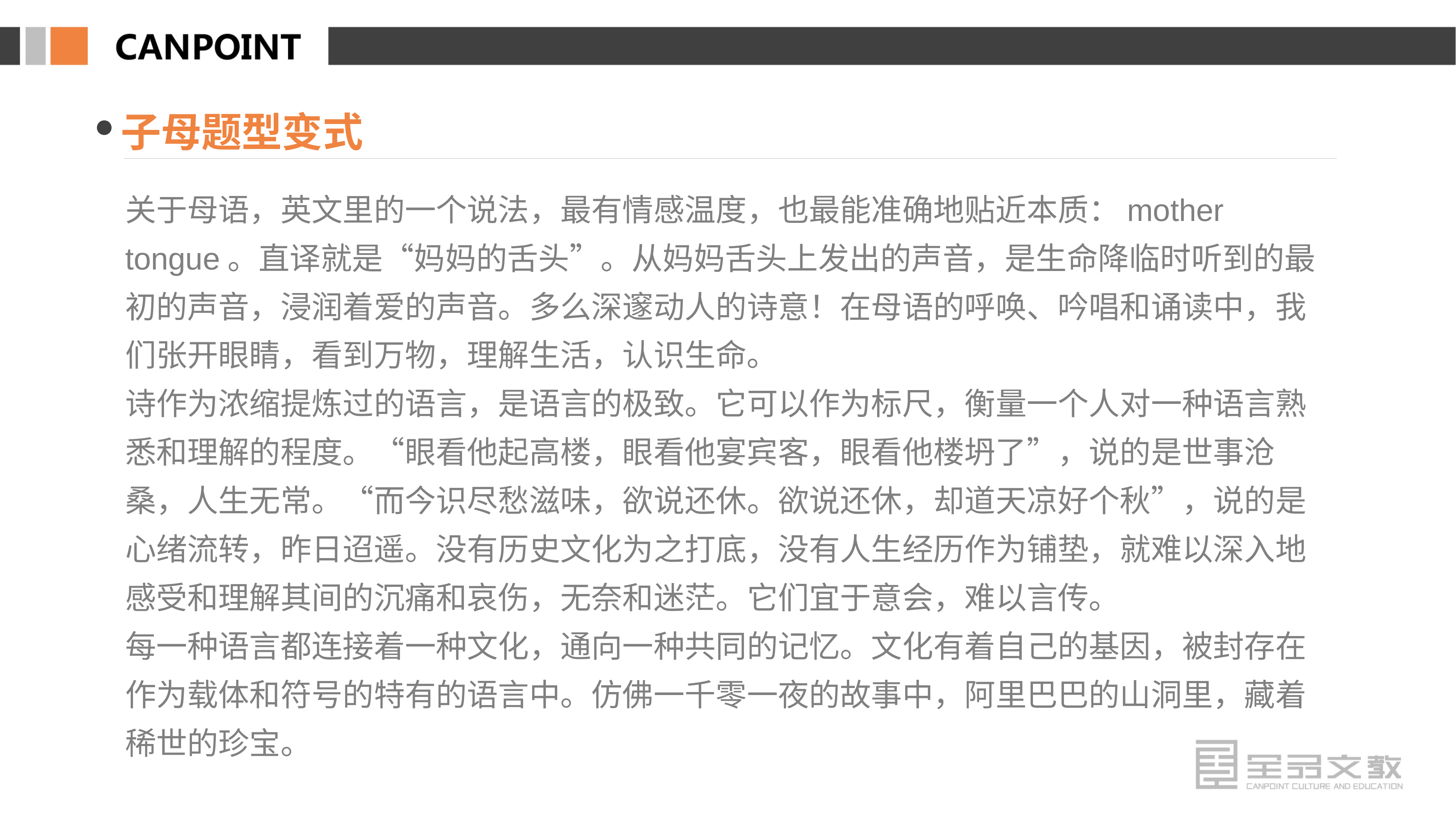

子母题型变式

关于母语，英文里的一个说法，最有情感温度，也最能准确地贴近本质：mother tongue。直译就是“妈妈的舌头”。从妈妈舌头上发出的声音，是生命降临时听到的最初的声音，浸润着爱的声音。多么深邃动人的诗意！在母语的呼唤、吟唱和诵读中，我们张开眼睛，看到万物，理解生活，认识生命。
诗作为浓缩提炼过的语言，是语言的极致。它可以作为标尺，衡量一个人对一种语言熟悉和理解的程度。“眼看他起高楼，眼看他宴宾客，眼看他楼坍了”，说的是世事沧桑，人生无常。“而今识尽愁滋味，欲说还休。欲说还休，却道天凉好个秋”，说的是心绪流转，昨日迢遥。没有历史文化为之打底，没有人生经历作为铺垫，就难以深入地感受和理解其间的沉痛和哀伤，无奈和迷茫。它们宜于意会，难以言传。
每一种语言都连接着一种文化，通向一种共同的记忆。文化有着自己的基因，被封存在作为载体和符号的特有的语言中。仿佛一千零一夜的故事中，阿里巴巴的山洞里，藏着稀世的珍宝。